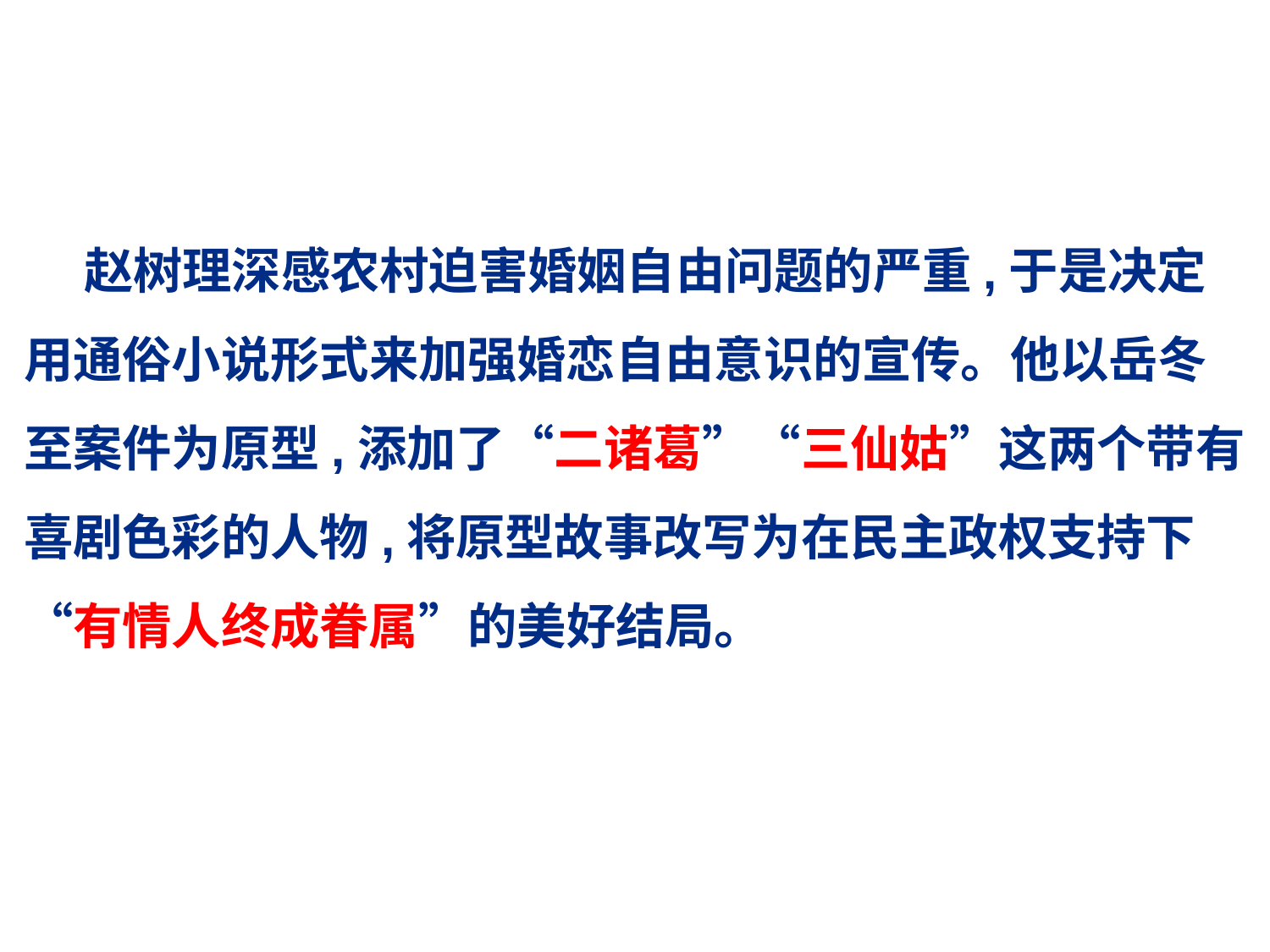

赵树理深感农村迫害婚姻自由问题的严重,于是决定用通俗小说形式来加强婚恋自由意识的宣传。他以岳冬至案件为原型,添加了“二诸葛”“三仙姑”这两个带有喜剧色彩的人物,将原型故事改写为在民主政权支持下“有情人终成眷属”的美好结局。